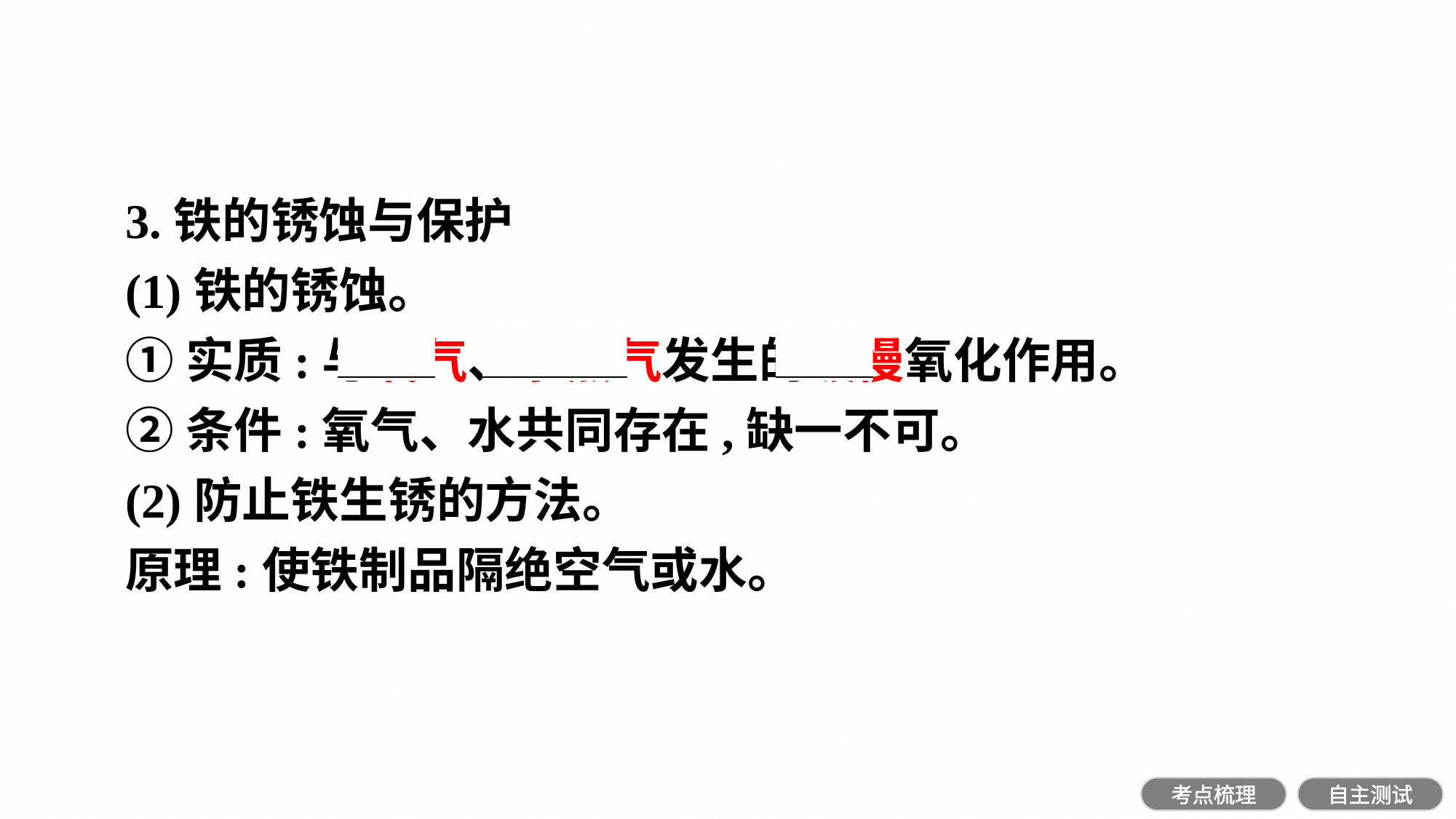

3.铁的锈蚀与保护
(1)铁的锈蚀。
①实质:与氧气、水蒸气发生的缓慢氧化作用。
②条件:氧气、水共同存在,缺一不可。
(2)防止铁生锈的方法。
原理:使铁制品隔绝空气或水。